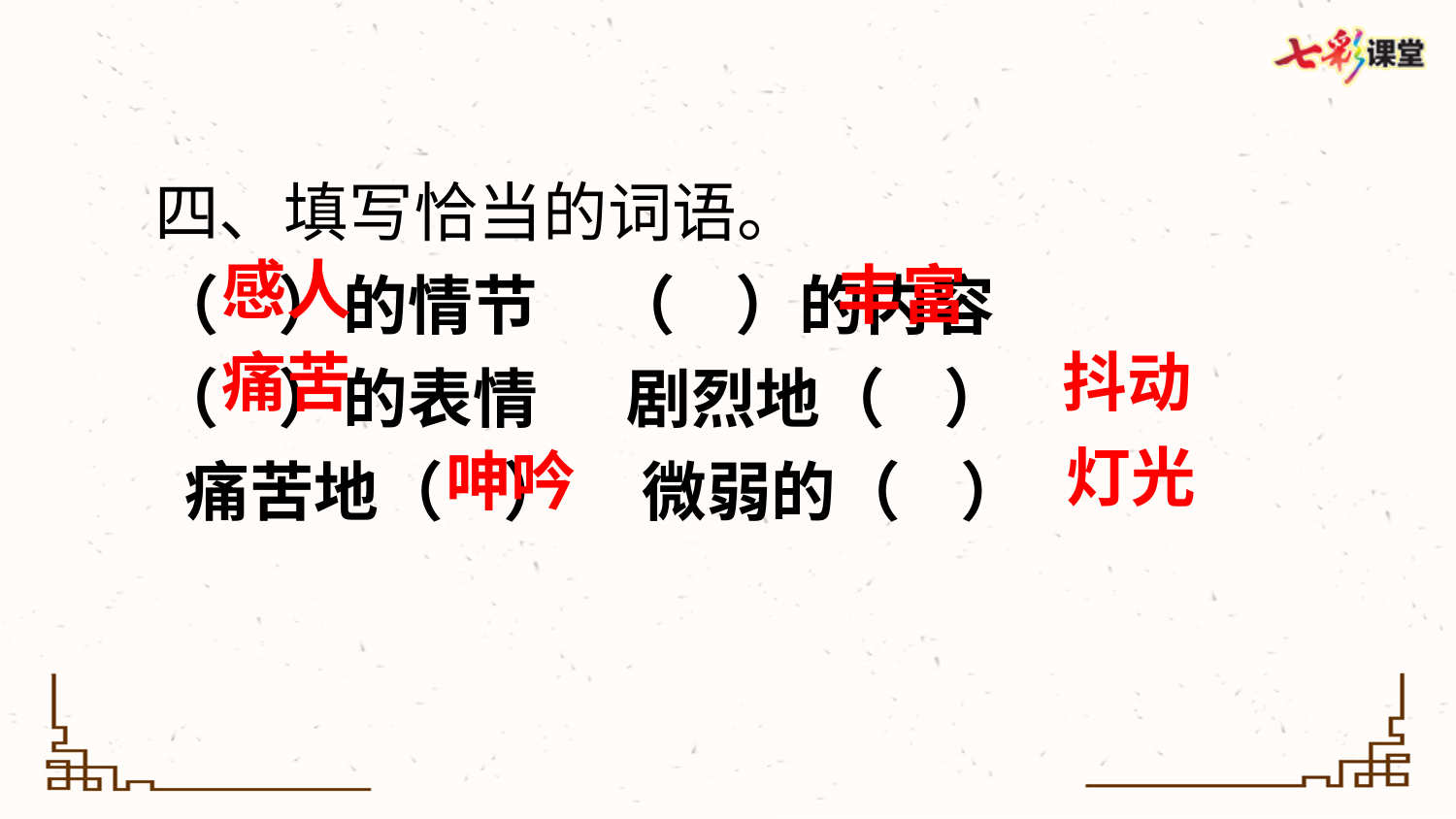

四、填写恰当的词语。
（    ）的情节     （    ）的内容
（    ）的表情      剧烈地（    ）
 痛苦地（    ）     微弱的（    ）
感人
丰富
抖动
痛苦
灯光
呻吟